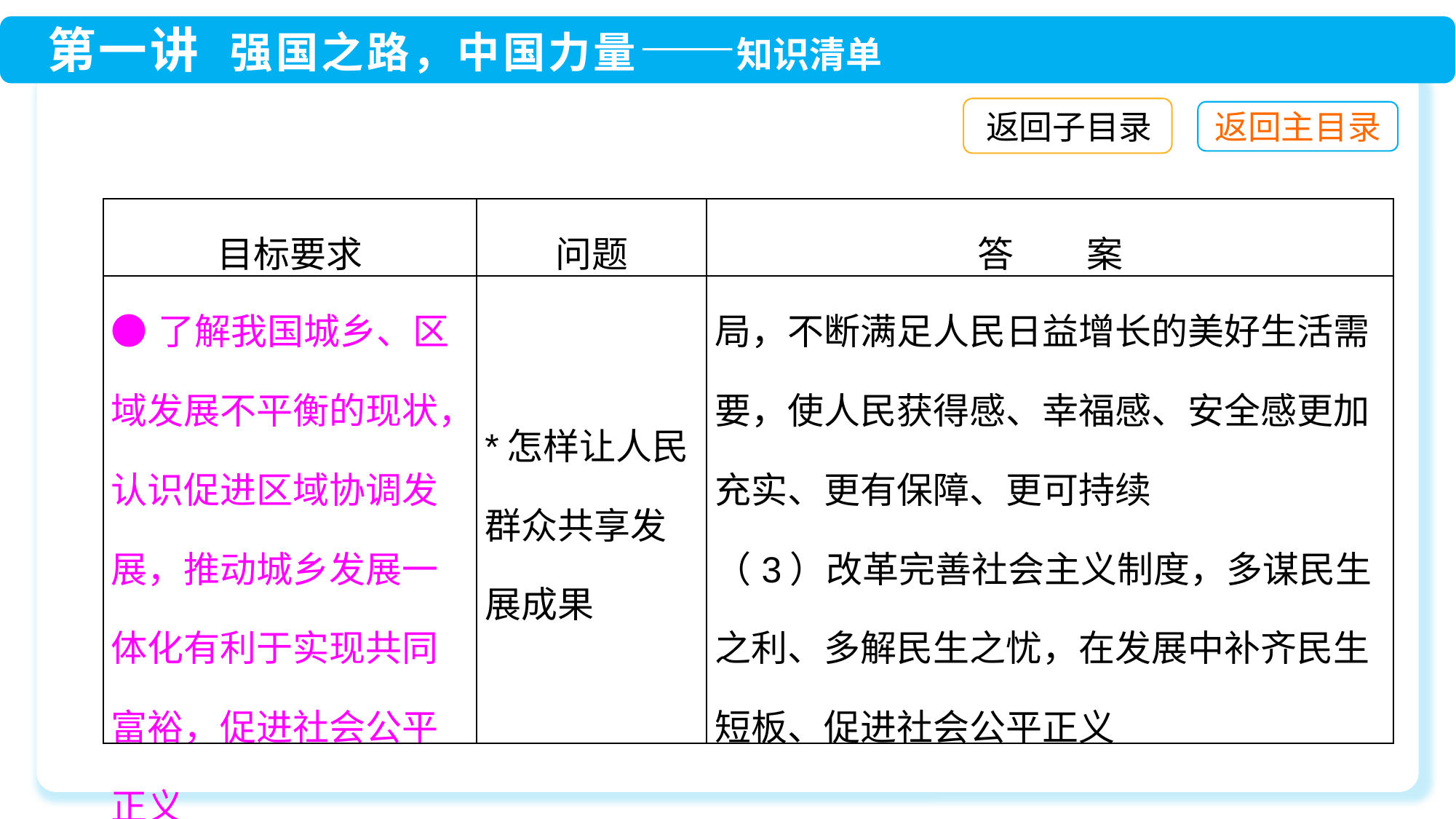

返回子目录
| 目标要求 | 问题 | 答　　案 |
| --- | --- | --- |
| ●了解我国城乡、区域发展不平衡的现状，认识促进区域协调发展，推动城乡发展一体化有利于实现共同富裕，促进社会公平正义 | \*怎样让人民群众共享发展成果 | 局，不断满足人民日益增长的美好生活需要，使人民获得感、幸福感、安全感更加充实、更有保障、更可持续 （3）改革完善社会主义制度，多谋民生之利、多解民生之忧，在发展中补齐民生短板、促进社会公平正义 |